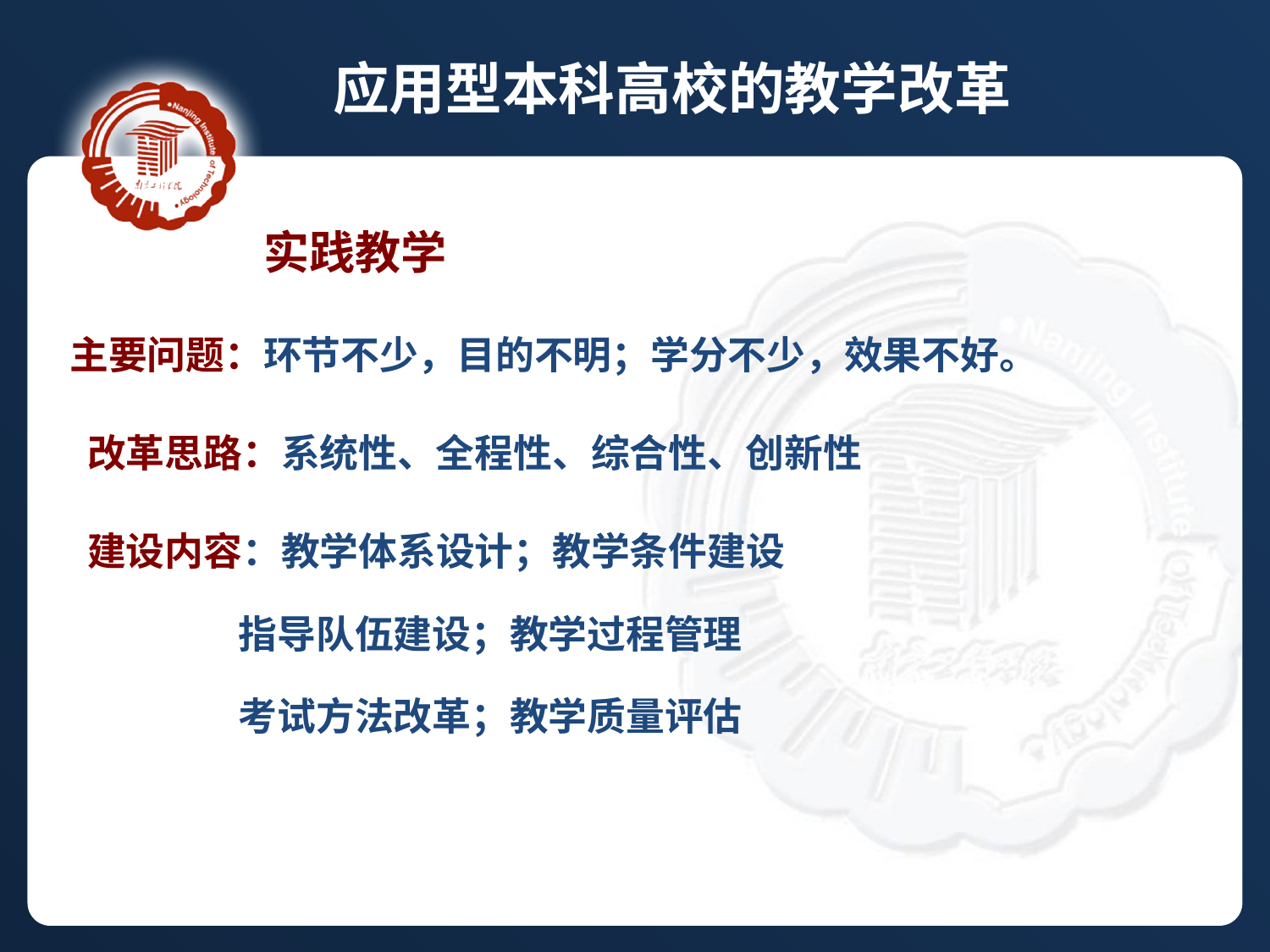

应用型本科高校的教学改革
                        实践教学
    主要问题：环节不少，目的不明；学分不少，效果不好。
      改革思路：系统性、全程性、综合性、创新性
      建设内容：教学体系设计；教学条件建设
                       指导队伍建设；教学过程管理
                       考试方法改革；教学质量评估